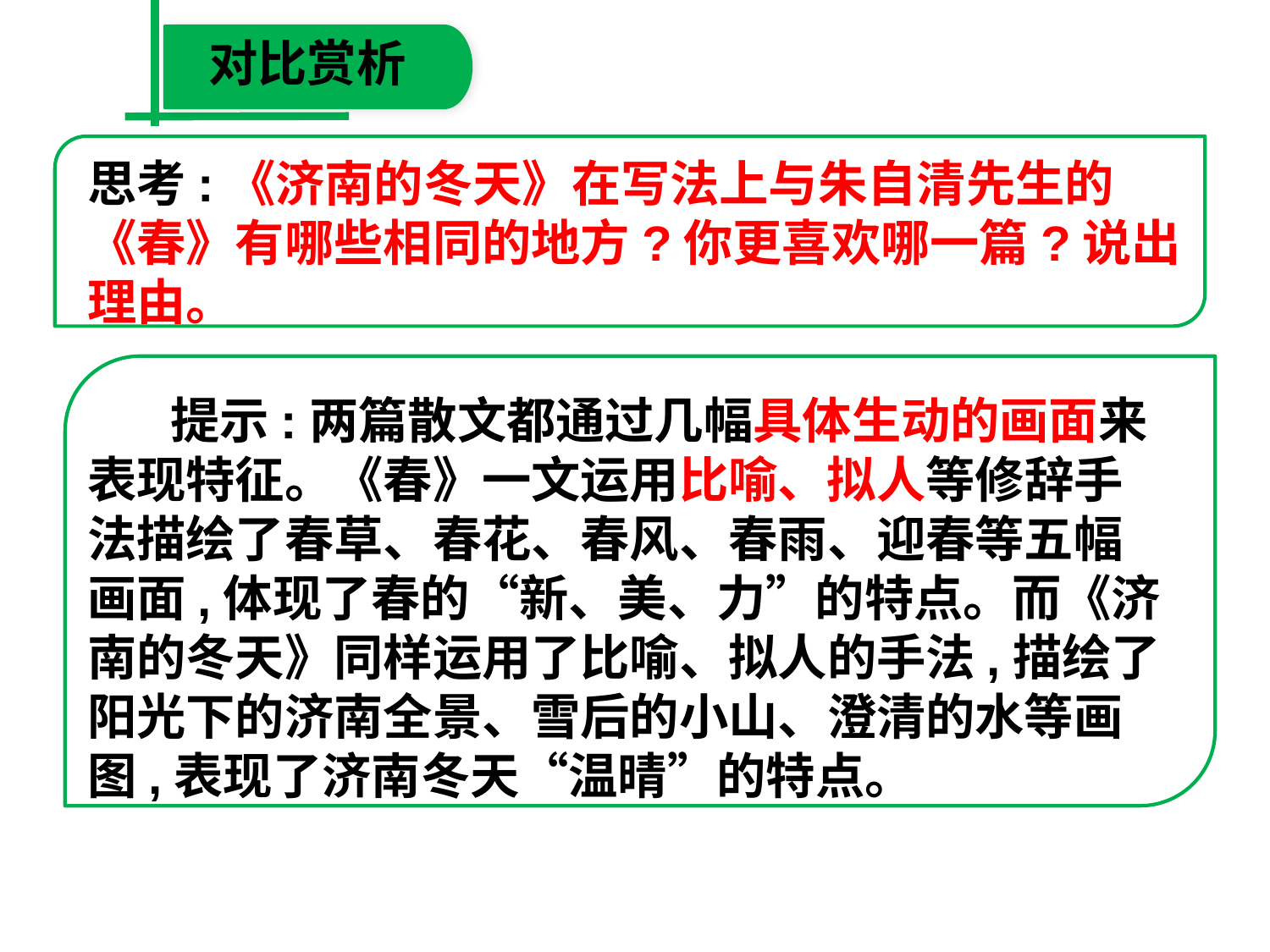

对比赏析

思考:《济南的冬天》在写法上与朱自清先生的《春》有哪些相同的地方?你更喜欢哪一篇?说出理由。

　   提示:两篇散文都通过几幅具体生动的画面来
表现特征。《春》一文运用比喻、拟人等修辞手
法描绘了春草、春花、春风、春雨、迎春等五幅
画面,体现了春的“新、美、力”的特点。而《济
南的冬天》同样运用了比喻、拟人的手法,描绘了
阳光下的济南全景、雪后的小山、澄清的水等画
图,表现了济南冬天“温晴”的特点。